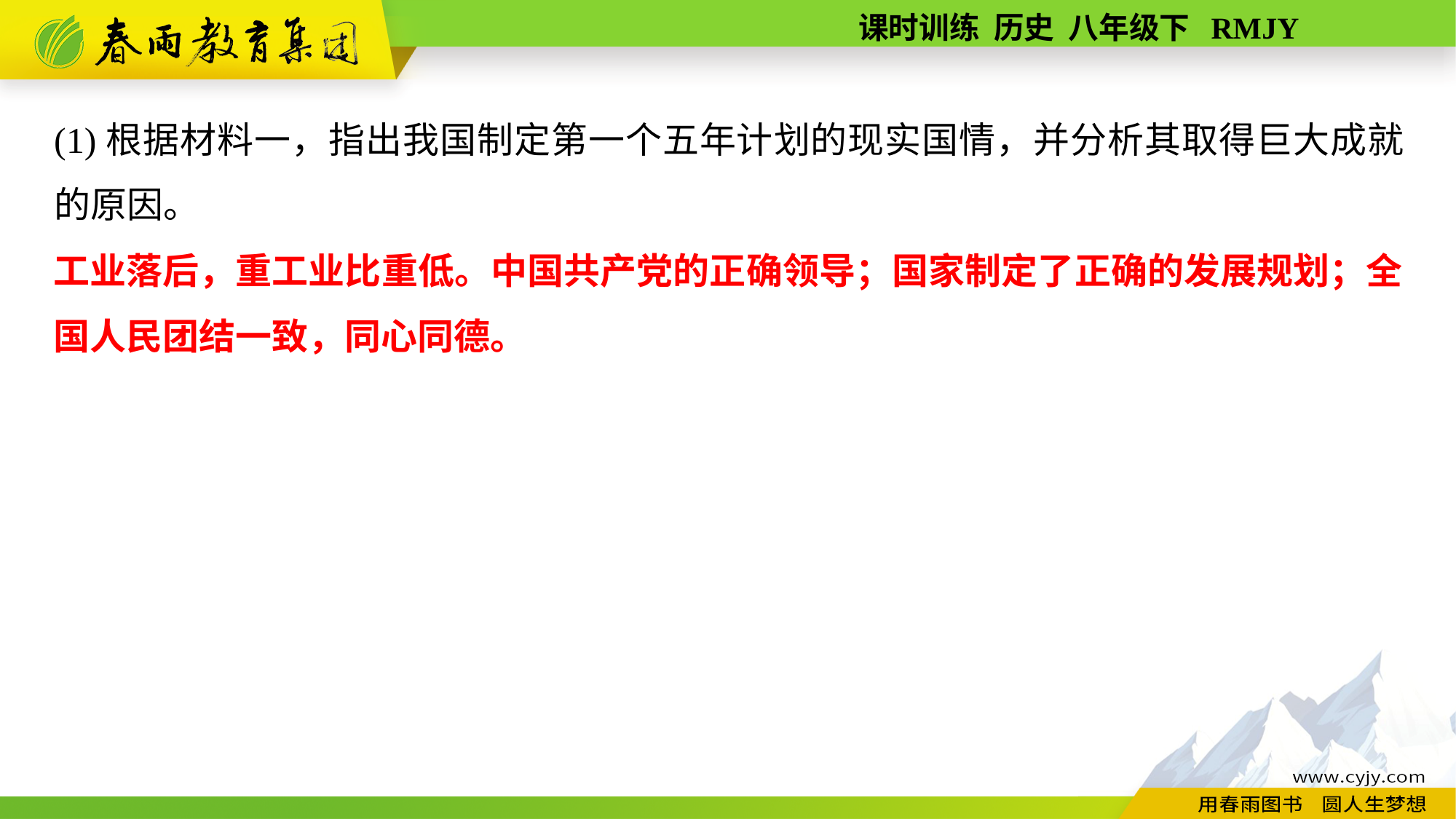

(1)根据材料一，指出我国制定第一个五年计划的现实国情，并分析其取得巨大成就的原因。
工业落后，重工业比重低。中国共产党的正确领导；国家制定了正确的发展规划；全国人民团结一致，同心同德。